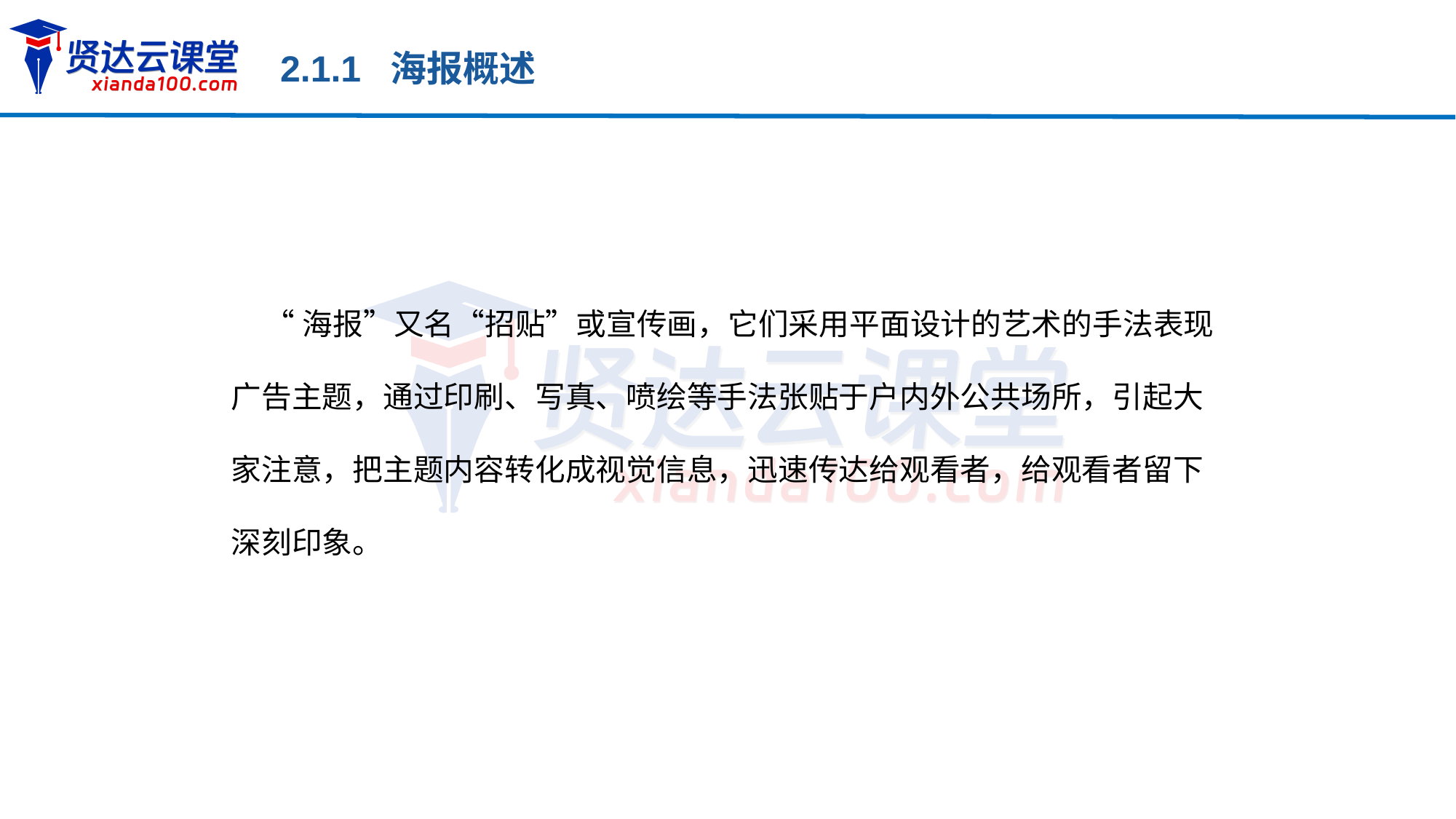

2.1.1  海报概述
     “海报”又名“招贴”或宣传画，它们采用平面设计的艺术的手法表现广告主题，通过印刷、写真、喷绘等手法张贴于户内外公共场所，引起大家注意，把主题内容转化成视觉信息，迅速传达给观看者，给观看者留下深刻印象。